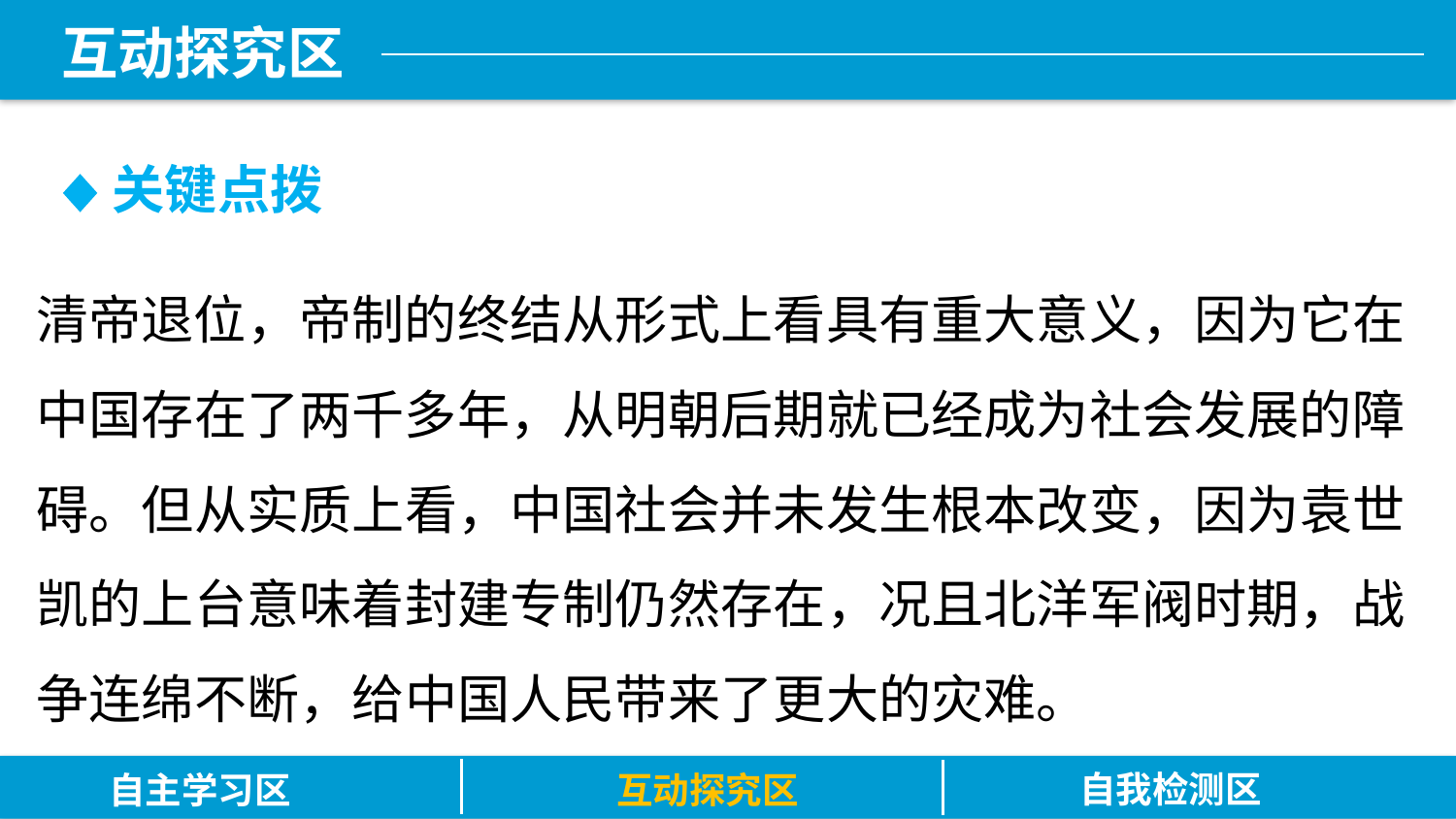

关键点拨

清帝退位，帝制的终结从形式上看具有重大意义，因为它在中国存在了两千多年，从明朝后期就已经成为社会发展的障碍。但从实质上看，中国社会并未发生根本改变，因为袁世凯的上台意味着封建专制仍然存在，况且北洋军阀时期，战争连绵不断，给中国人民带来了更大的灾难。
自我检测区
自主学习区
互动探究区